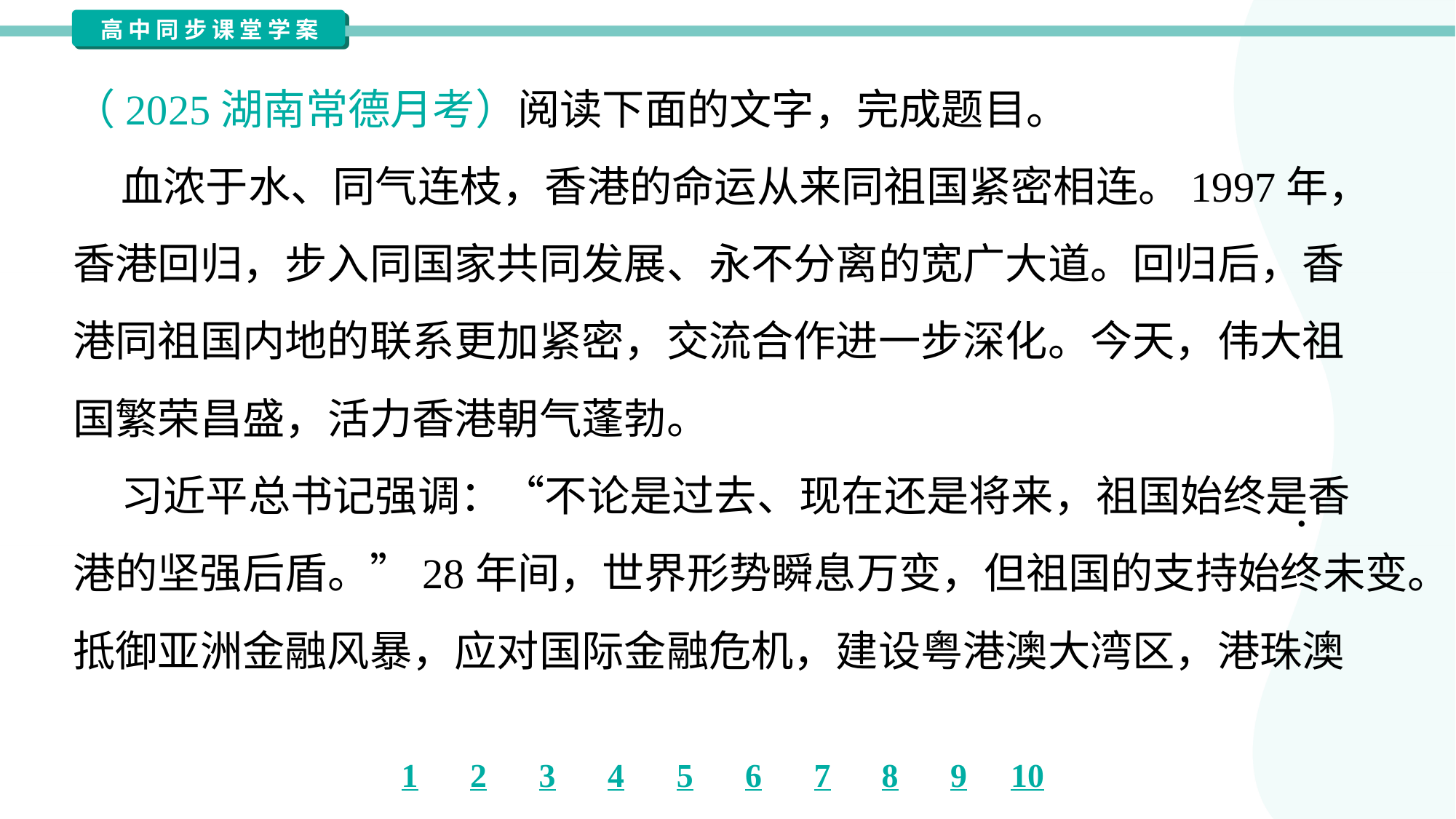

（2025湖南常德月考）阅读下面的文字，完成题目。
    血浓于水、同气连枝，香港的命运从来同祖国紧密相连。1997年，
香港回归，步入同国家共同发展、永不分离的宽广大道。回归后，香
港同祖国内地的联系更加紧密，交流合作进一步深化。今天，伟大祖
国繁荣昌盛，活力香港朝气蓬勃。
    习近平总书记强调：“不论是过去、现在还是将来，祖国始终是香
港的坚强后盾。”28年间，世界形势瞬息万变，但祖国的支持始终未变。
抵御亚洲金融风暴，应对国际金融危机，建设粤港澳大湾区，港珠澳